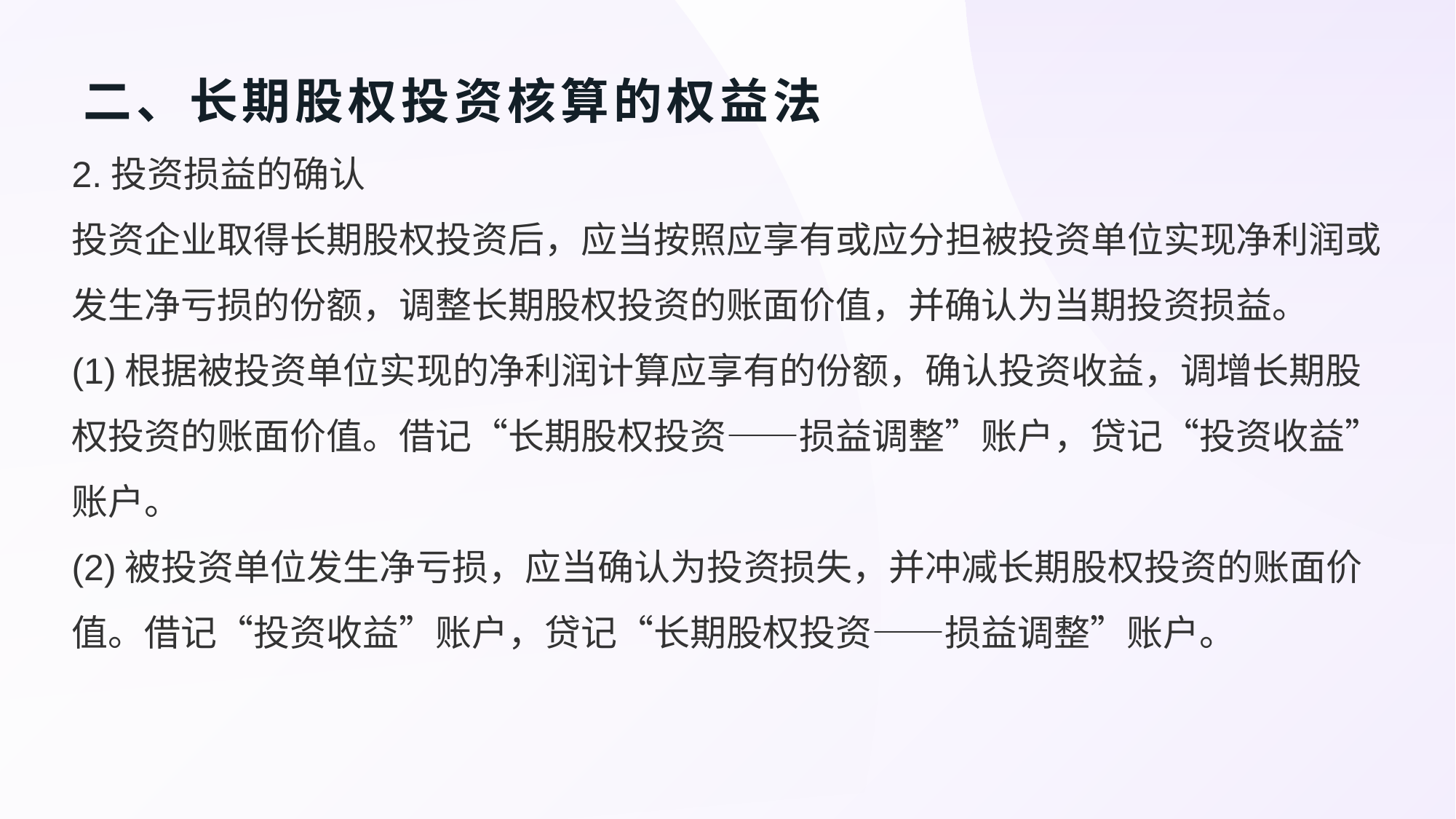

# 二、长期股权投资核算的权益法
2.投资损益的确认
投资企业取得长期股权投资后，应当按照应享有或应分担被投资单位实现净利润或发生净亏损的份额，调整长期股权投资的账面价值，并确认为当期投资损益。
(1)根据被投资单位实现的净利润计算应享有的份额，确认投资收益，调增长期股权投资的账面价值。借记“长期股权投资——损益调整”账户，贷记“投资收益”账户。
(2)被投资单位发生净亏损，应当确认为投资损失，并冲减长期股权投资的账面价值。借记“投资收益”账户，贷记“长期股权投资——损益调整”账户。